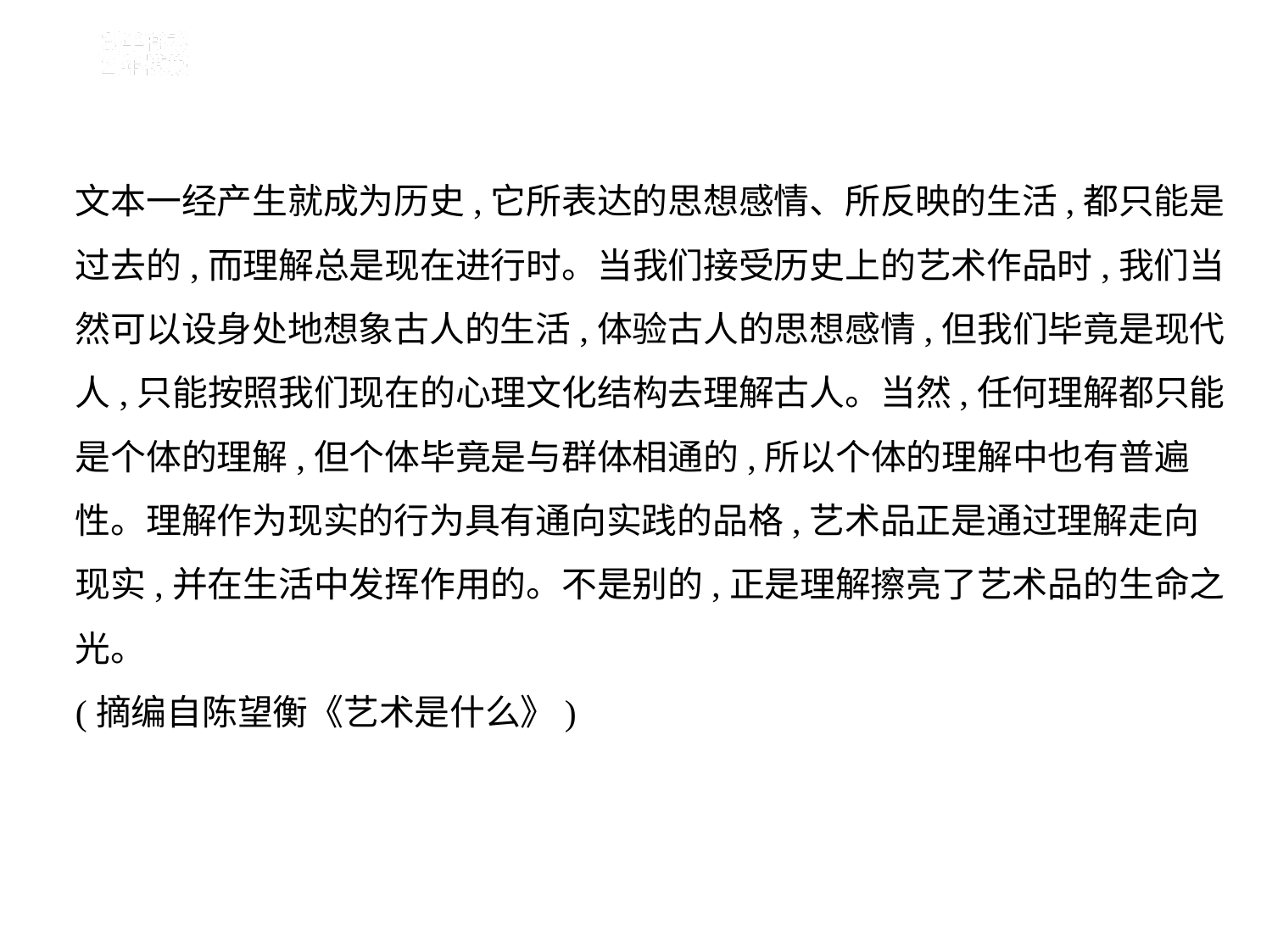

文本一经产生就成为历史,它所表达的思想感情、所反映的生活,都只能是
过去的,而理解总是现在进行时。当我们接受历史上的艺术作品时,我们当
然可以设身处地想象古人的生活,体验古人的思想感情,但我们毕竟是现代
人,只能按照我们现在的心理文化结构去理解古人。当然,任何理解都只能
是个体的理解,但个体毕竟是与群体相通的,所以个体的理解中也有普遍
性。理解作为现实的行为具有通向实践的品格,艺术品正是通过理解走向
现实,并在生活中发挥作用的。不是别的,正是理解擦亮了艺术品的生命之
光。
(摘编自陈望衡《艺术是什么》)